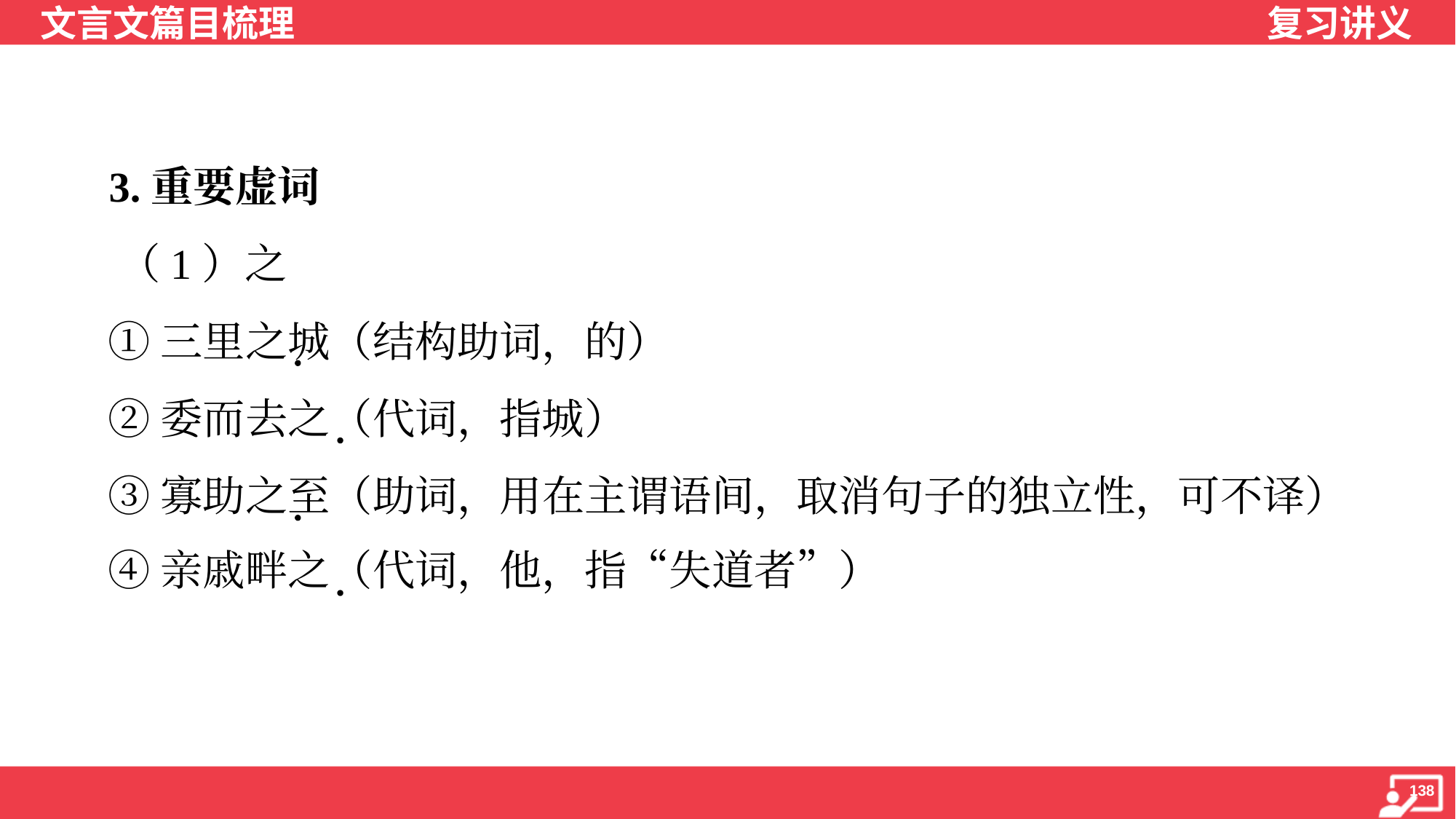

3.重要虚词
    （1）之
    ①三里之城（结构助词，的）
    ②委而去之（代词，指城）
    ③寡助之至（助词，用在主谓语间，取消句子的独立性，可不译）
    ④亲戚畔之（代词，他，指“失道者”）